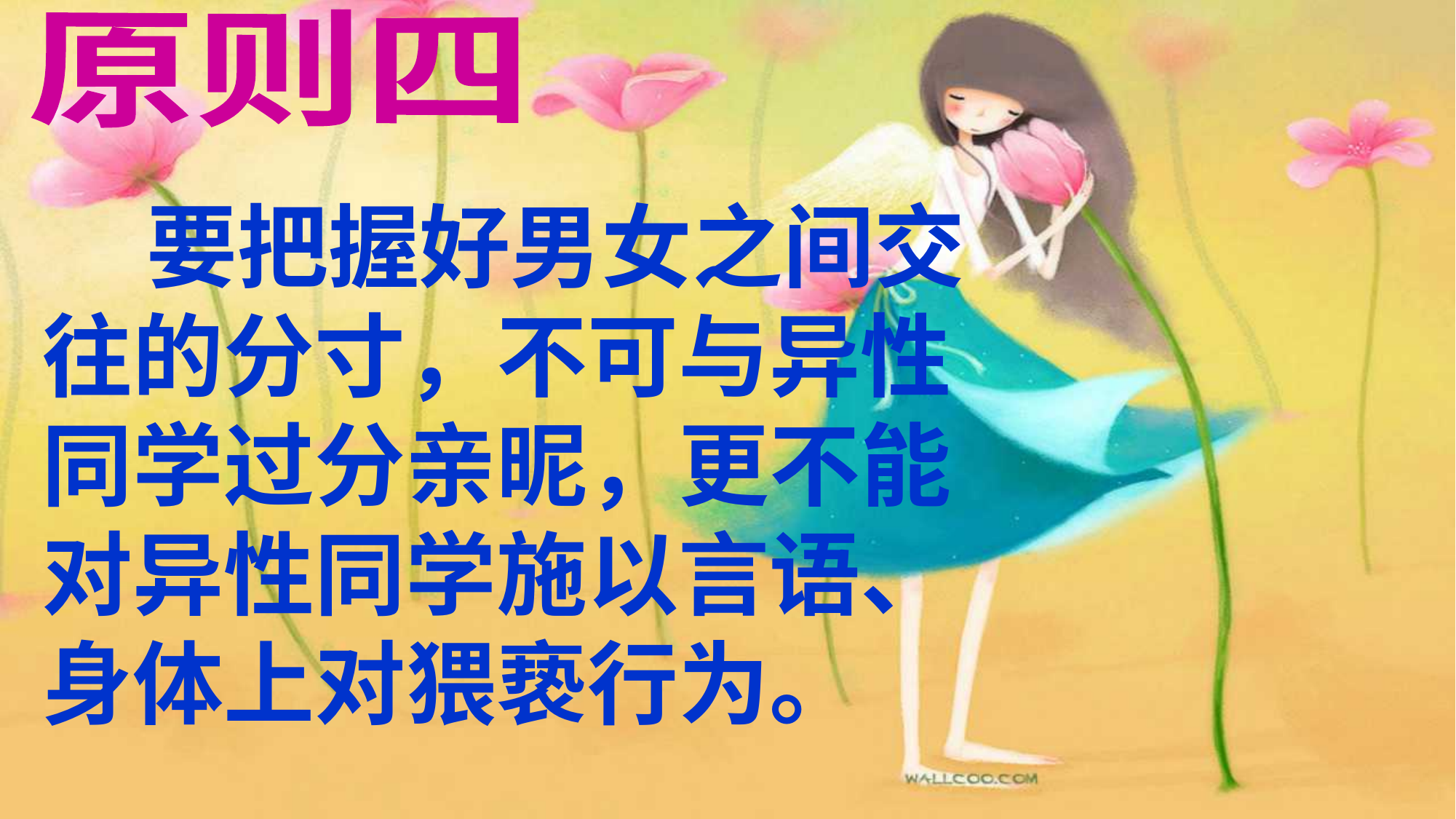

原则四
    要把握好男女之间交往的分寸，不可与异性同学过分亲昵，更不能对异性同学施以言语、身体上对猥亵行为。